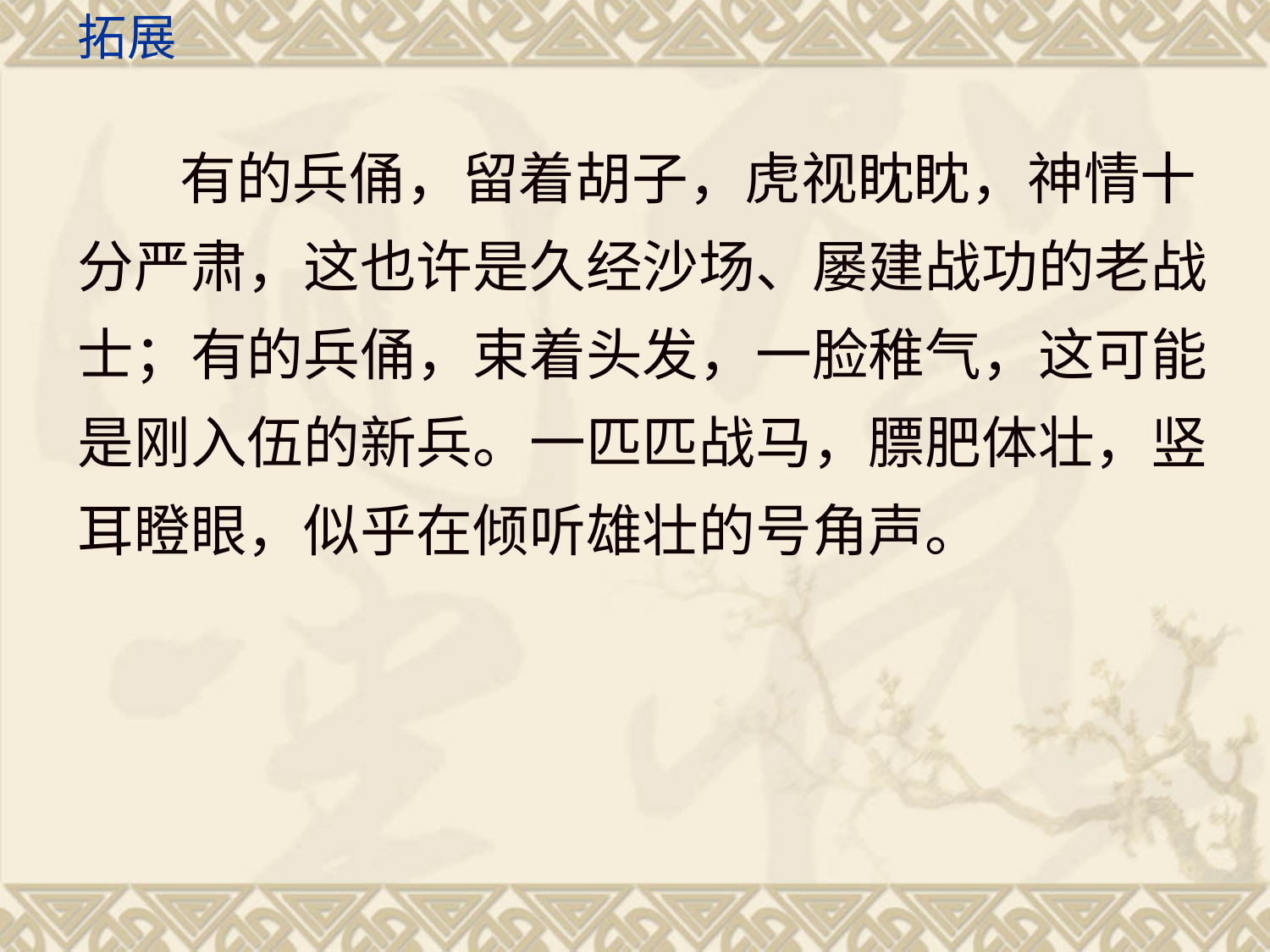

拓展
       有的兵俑，留着胡子，虎视眈眈，神情十分严肃，这也许是久经沙场、屡建战功的老战士；有的兵俑，束着头发，一脸稚气，这可能是刚入伍的新兵。一匹匹战马，膘肥体壮，竖耳瞪眼，似乎在倾听雄壮的号角声。